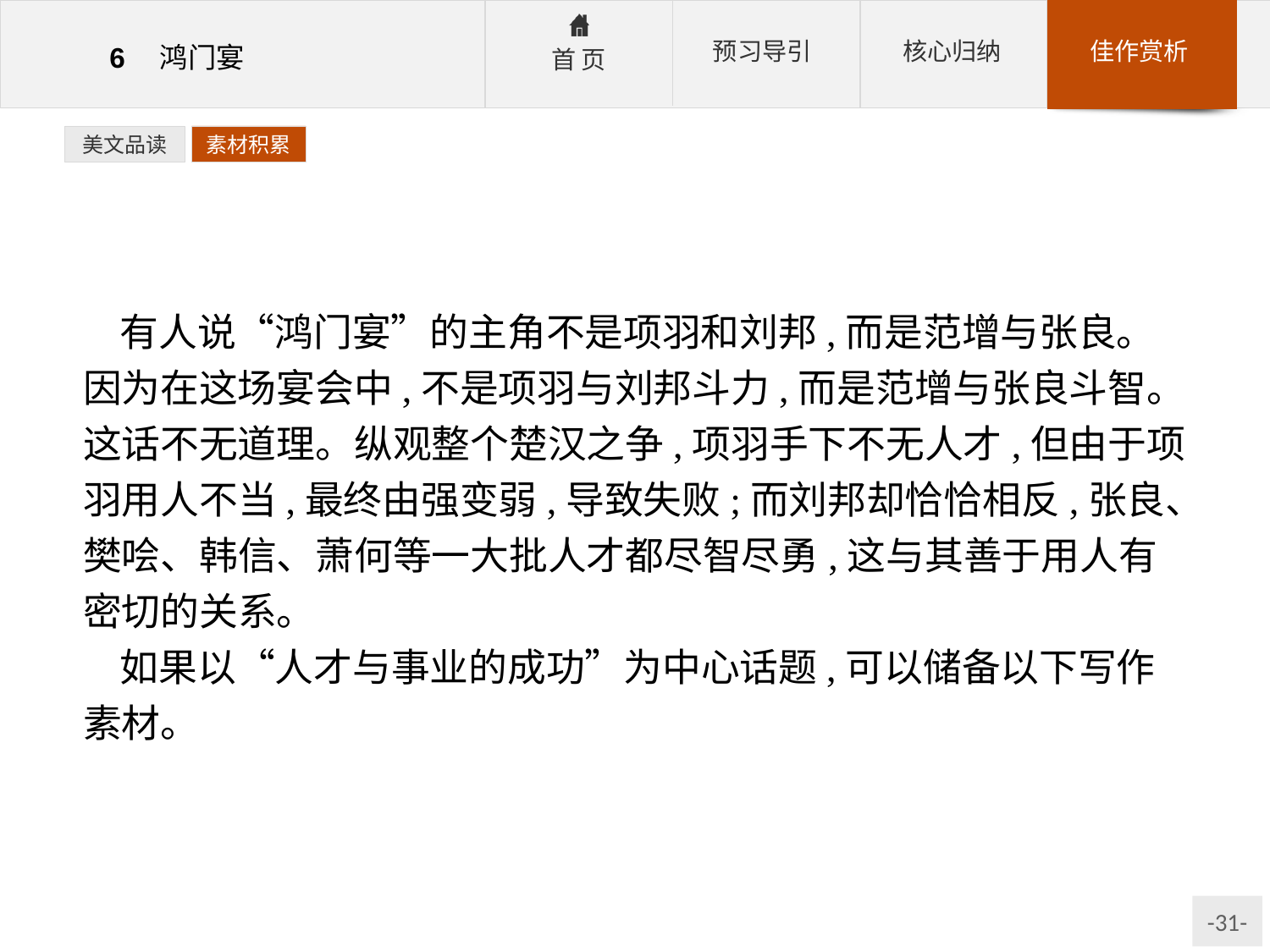

美文品读
素材积累
有人说“鸿门宴”的主角不是项羽和刘邦,而是范增与张良。因为在这场宴会中,不是项羽与刘邦斗力,而是范增与张良斗智。这话不无道理。纵观整个楚汉之争,项羽手下不无人才,但由于项羽用人不当,最终由强变弱,导致失败;而刘邦却恰恰相反,张良、樊哙、韩信、萧何等一大批人才都尽智尽勇,这与其善于用人有密切的关系。
如果以“人才与事业的成功”为中心话题,可以储备以下写作素材。